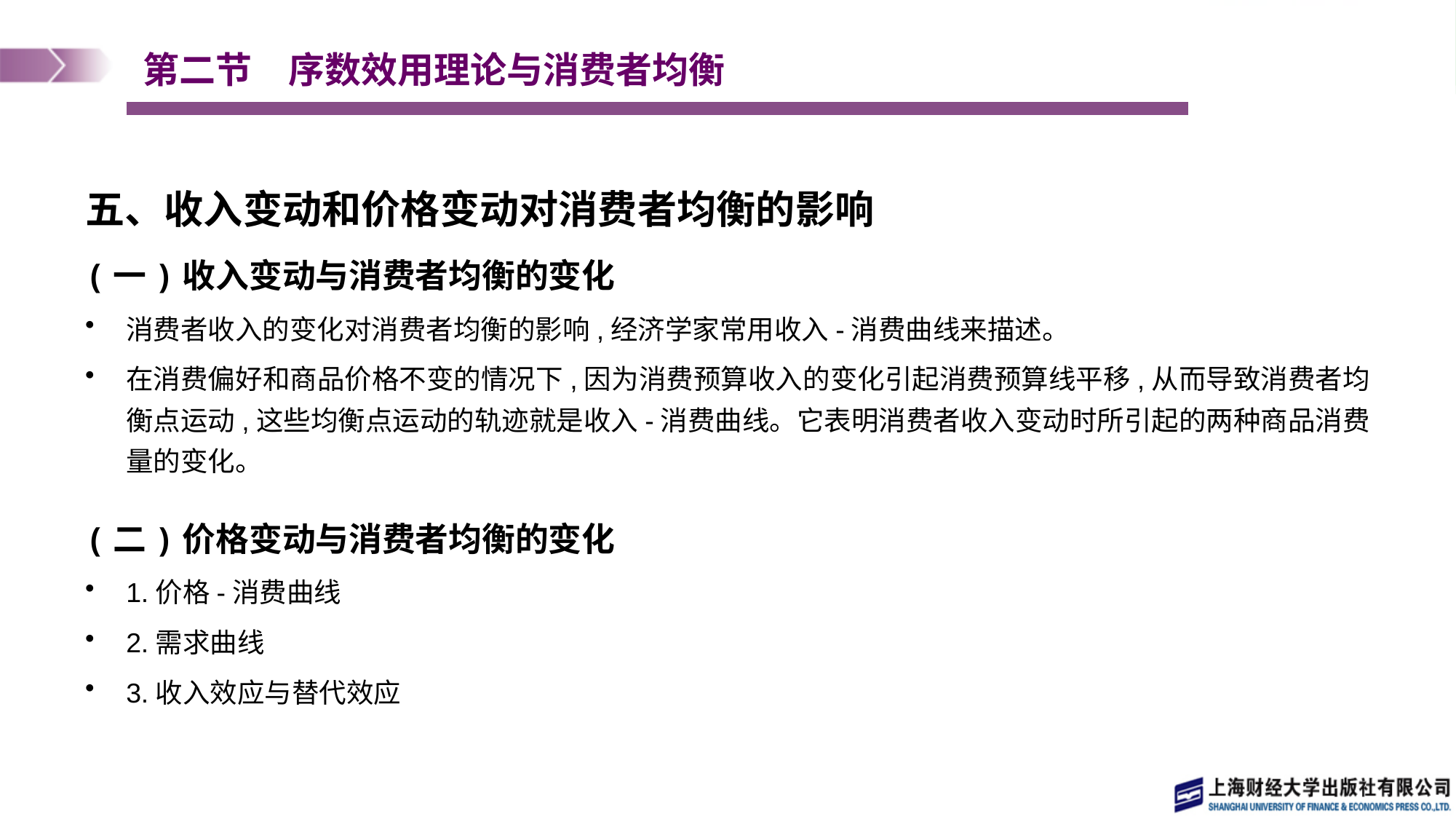

# 第二节　序数效用理论与消费者均衡
五、收入变动和价格变动对消费者均衡的影响
(一)收入变动与消费者均衡的变化
消费者收入的变化对消费者均衡的影响,经济学家常用收入-消费曲线来描述。
在消费偏好和商品价格不变的情况下,因为消费预算收入的变化引起消费预算线平移,从而导致消费者均衡点运动,这些均衡点运动的轨迹就是收入-消费曲线。它表明消费者收入变动时所引起的两种商品消费量的变化。
(二)价格变动与消费者均衡的变化
1.价格-消费曲线
2.需求曲线
3.收入效应与替代效应